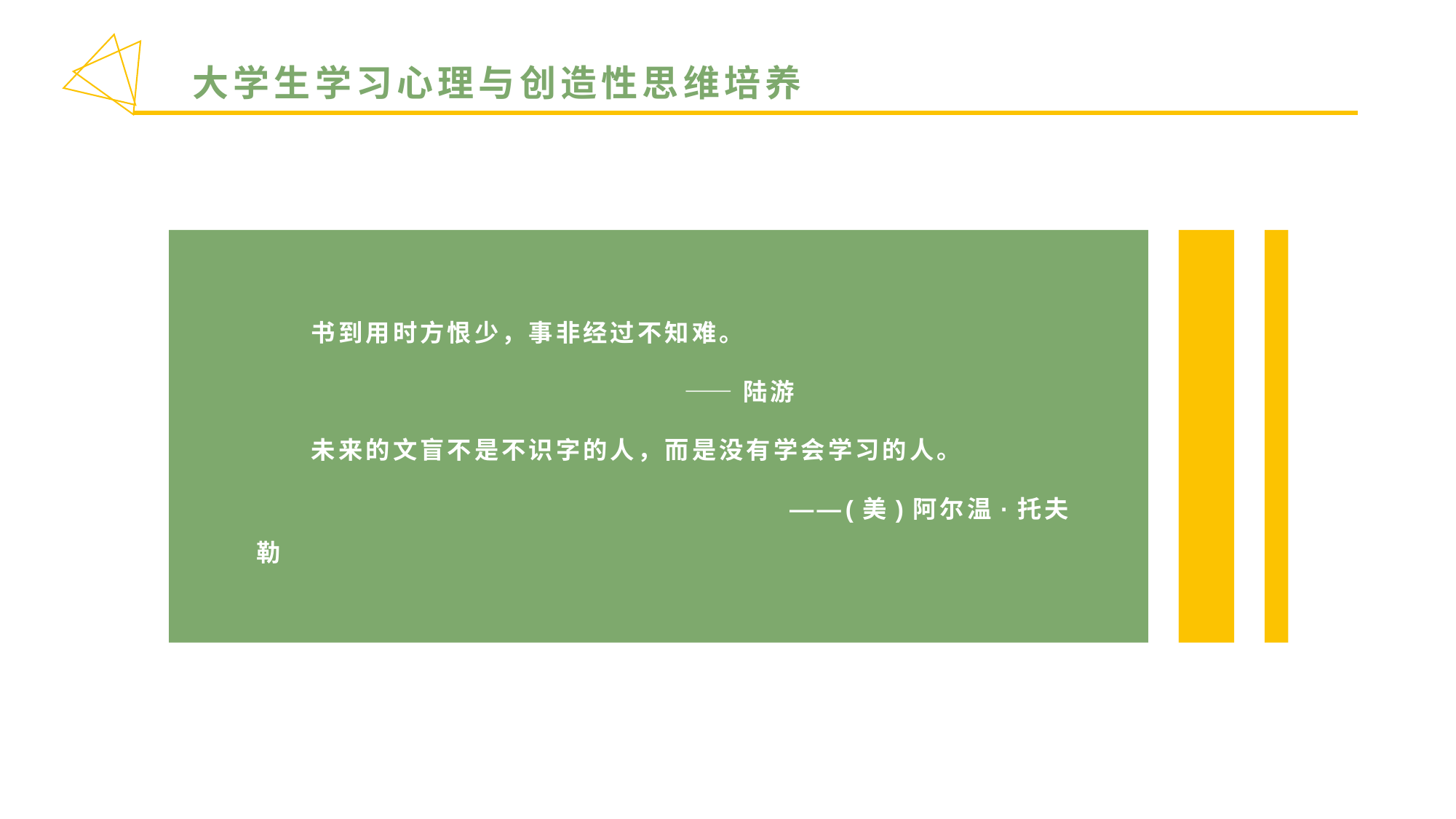

大学生学习心理与创造性思维培养

书到用时方恨少，事非经过不知难。
                                            ——陆游
未来的文盲不是不识字的人，而是没有学会学习的人。
                                                ——(美)阿尔温·托夫勒